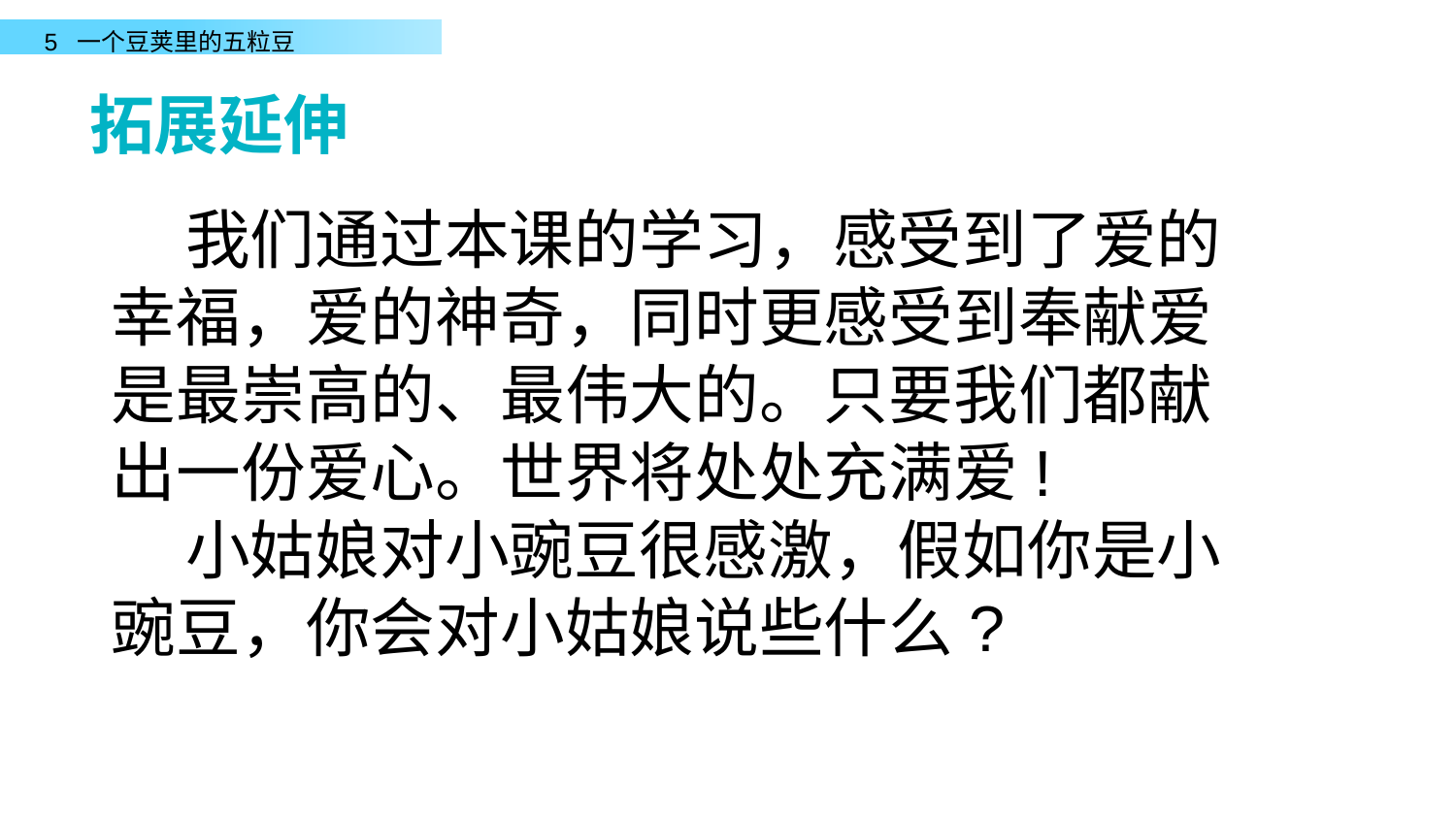

拓展延伸
    我们通过本课的学习，感受到了爱的幸福，爱的神奇，同时更感受到奉献爱是最崇高的、最伟大的。只要我们都献出一份爱心。世界将处处充满爱!
    小姑娘对小豌豆很感激，假如你是小豌豆，你会对小姑娘说些什么?